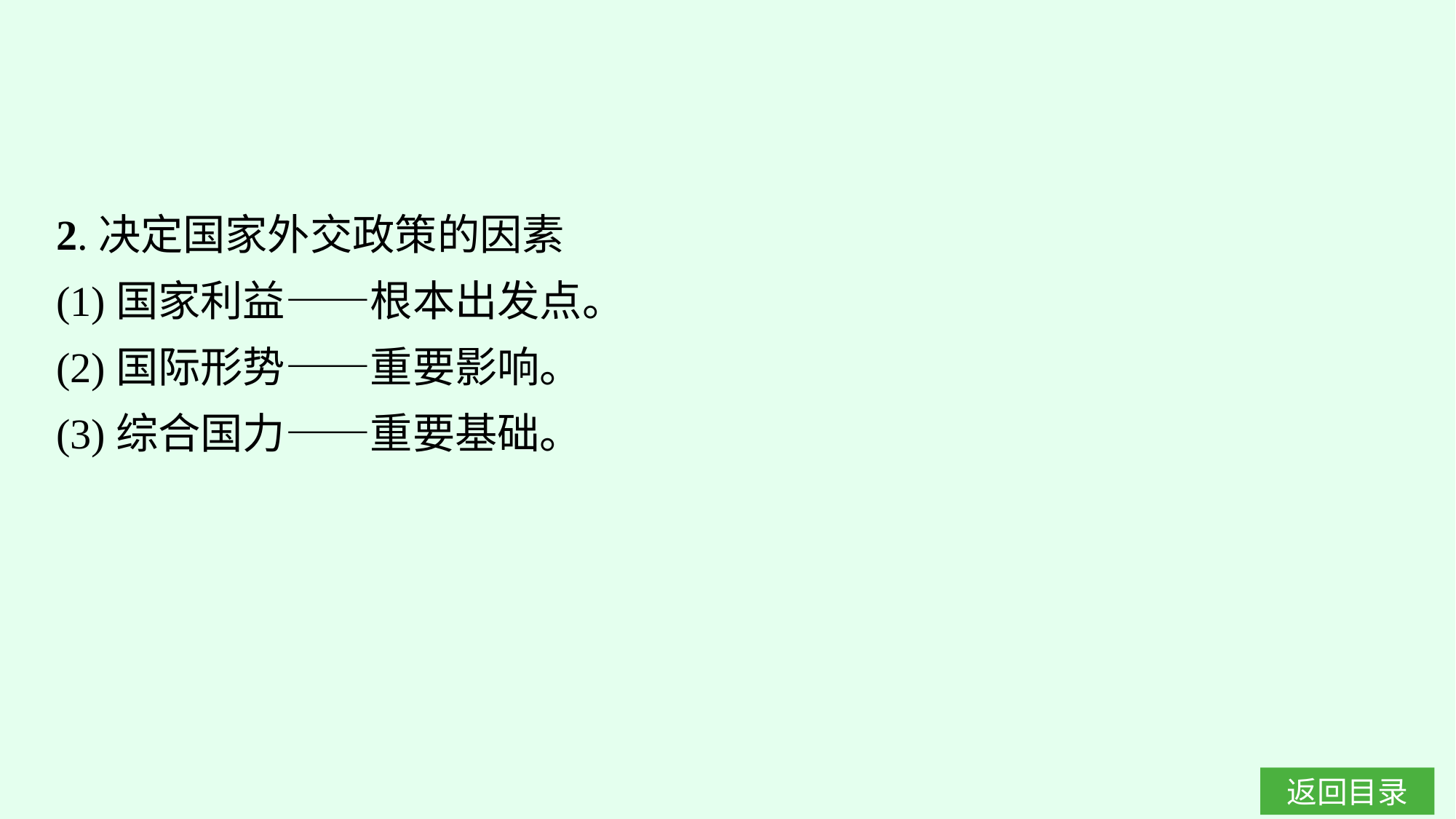

2.决定国家外交政策的因素
(1)国家利益——根本出发点。
(2)国际形势——重要影响。
(3)综合国力——重要基础。